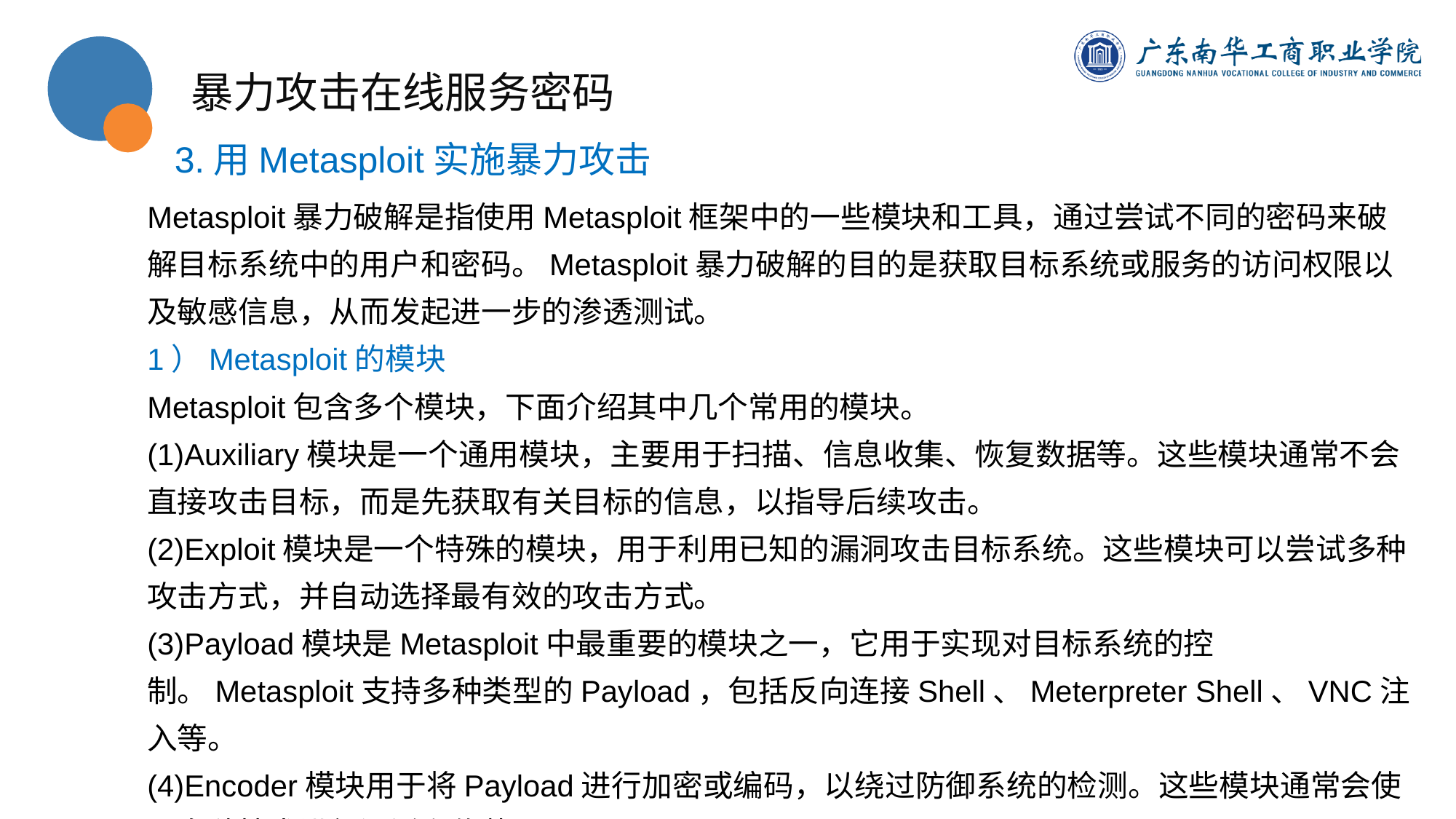

暴力攻击在线服务密码

3.用Metasploit实施暴力攻击
Metasploit暴力破解是指使用Metasploit框架中的一些模块和工具，通过尝试不同的密码来破解目标系统中的用户和密码。Metasploit暴力破解的目的是获取目标系统或服务的访问权限以及敏感信息，从而发起进一步的渗透测试。
1）Metasploit的模块
Metasploit包含多个模块，下面介绍其中几个常用的模块。
(1)Auxiliary模块是一个通用模块，主要用于扫描、信息收集、恢复数据等。这些模块通常不会直接攻击目标，而是先获取有关目标的信息，以指导后续攻击。
(2)Exploit模块是一个特殊的模块，用于利用已知的漏洞攻击目标系统。这些模块可以尝试多种攻击方式，并自动选择最有效的攻击方式。
(3)Payload模块是Metasploit中最重要的模块之一，它用于实现对目标系统的控制。Metasploit支持多种类型的Payload，包括反向连接Shell、Meterpreter Shell、VNC注入等。
(4)Encoder模块用于将Payload进行加密或编码，以绕过防御系统的检测。这些模块通常会使用多种技术进行混淆和伪装。